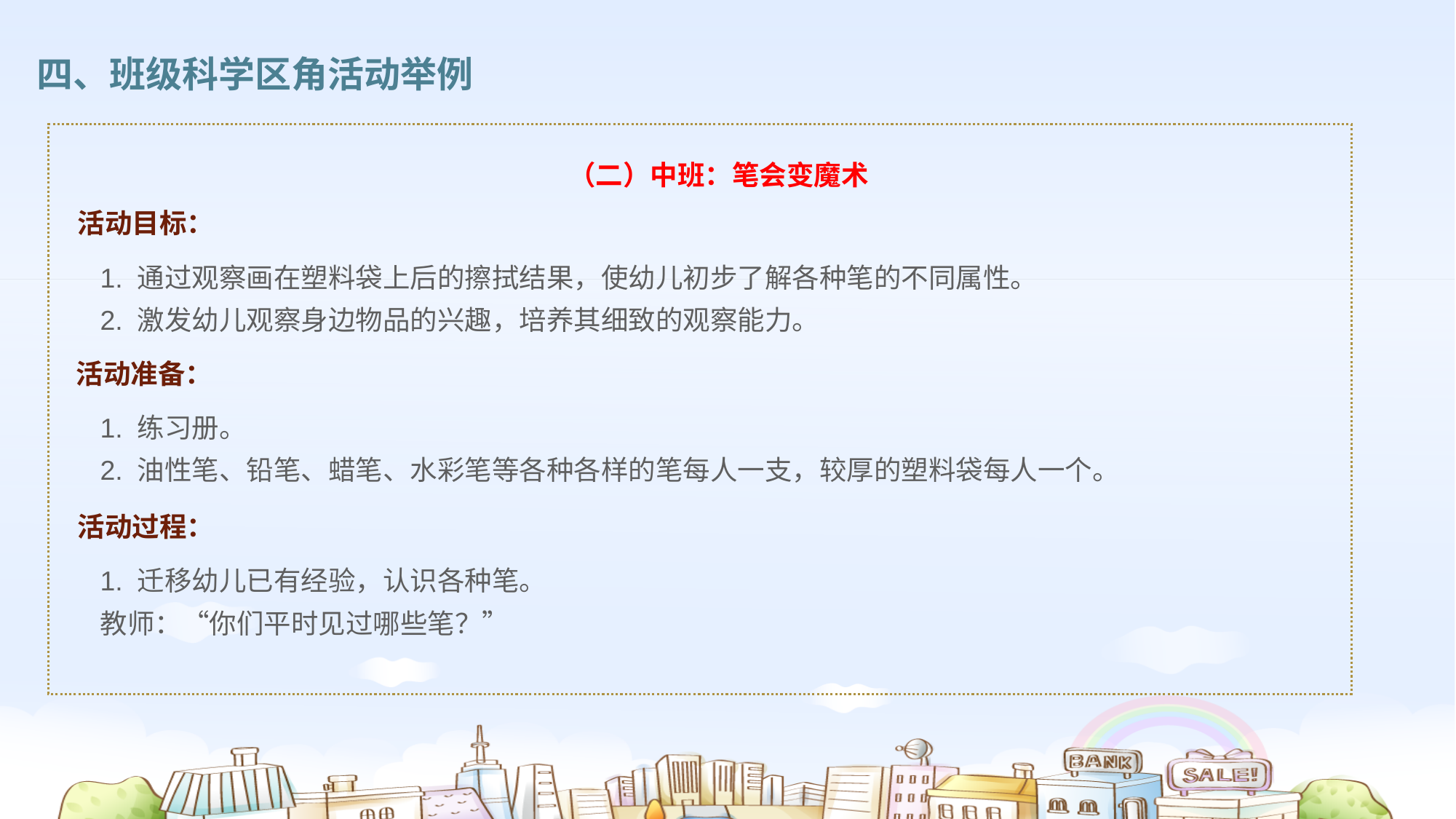

四、班级科学区角活动举例

（二）中班：笔会变魔术
活动目标：
1. 通过观察画在塑料袋上后的擦拭结果，使幼儿初步了解各种笔的不同属性。
2. 激发幼儿观察身边物品的兴趣，培养其细致的观察能力。
活动准备：
1. 练习册。
2. 油性笔、铅笔、蜡笔、水彩笔等各种各样的笔每人一支，较厚的塑料袋每人一个。
活动过程：
1. 迁移幼儿已有经验，认识各种笔。
教师：“你们平时见过哪些笔？”